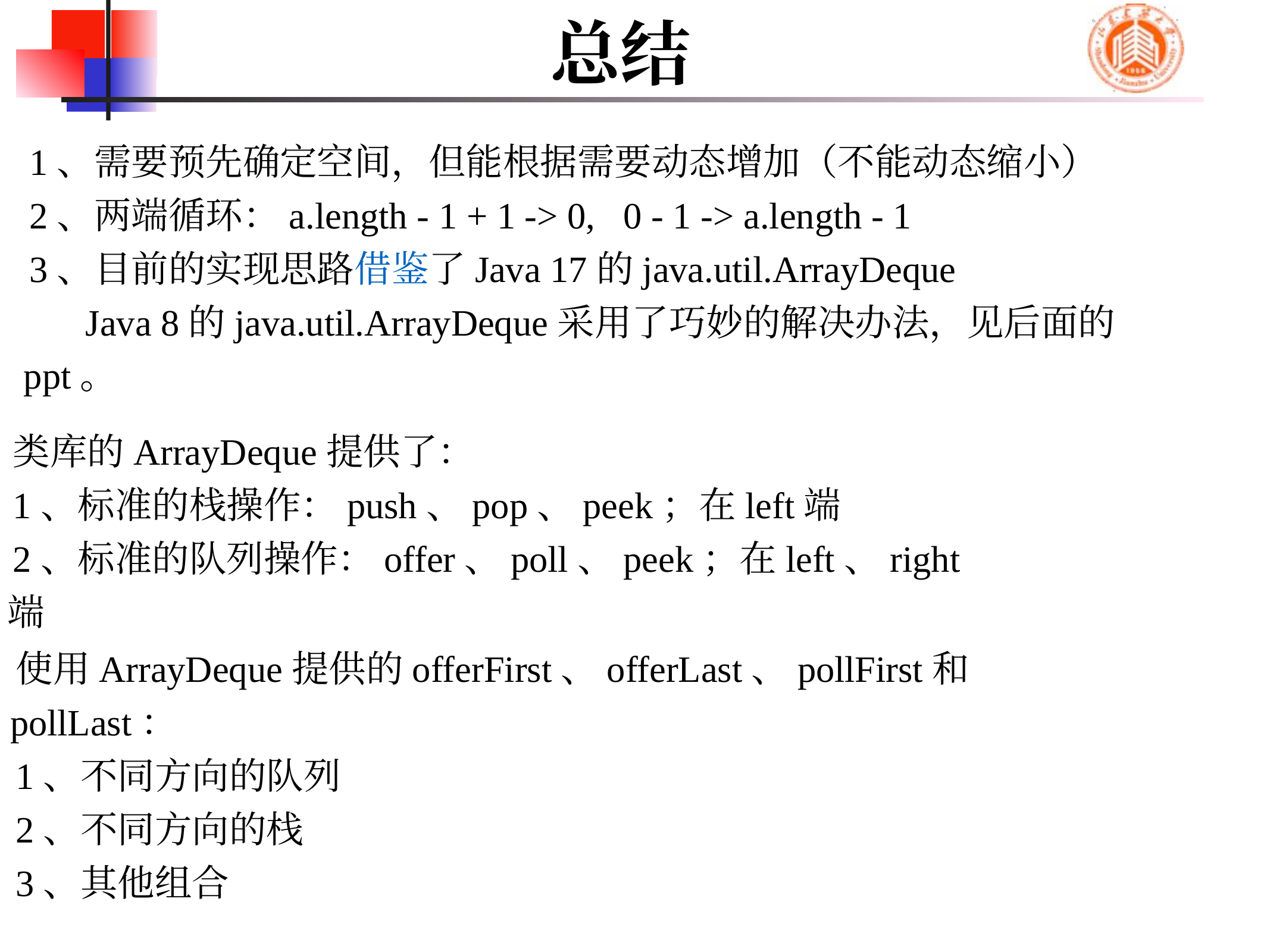

# 总结
1、需要预先确定空间，但能根据需要动态增加（不能动态缩小）
2、两端循环：a.length - 1 + 1 -> 0,   0 - 1 -> a.length - 1
3、目前的实现思路借鉴了Java 17的java.util.ArrayDeque
      Java 8的java.util.ArrayDeque采用了巧妙的解决办法，见后面的ppt。
类库的ArrayDeque提供了：
1、标准的栈操作：push、pop、peek；在left端
2、标准的队列操作：offer、poll、peek；在left、right端
使用ArrayDeque提供的offerFirst、offerLast、pollFirst和pollLast：
1、不同方向的队列
2、不同方向的栈
3、其他组合